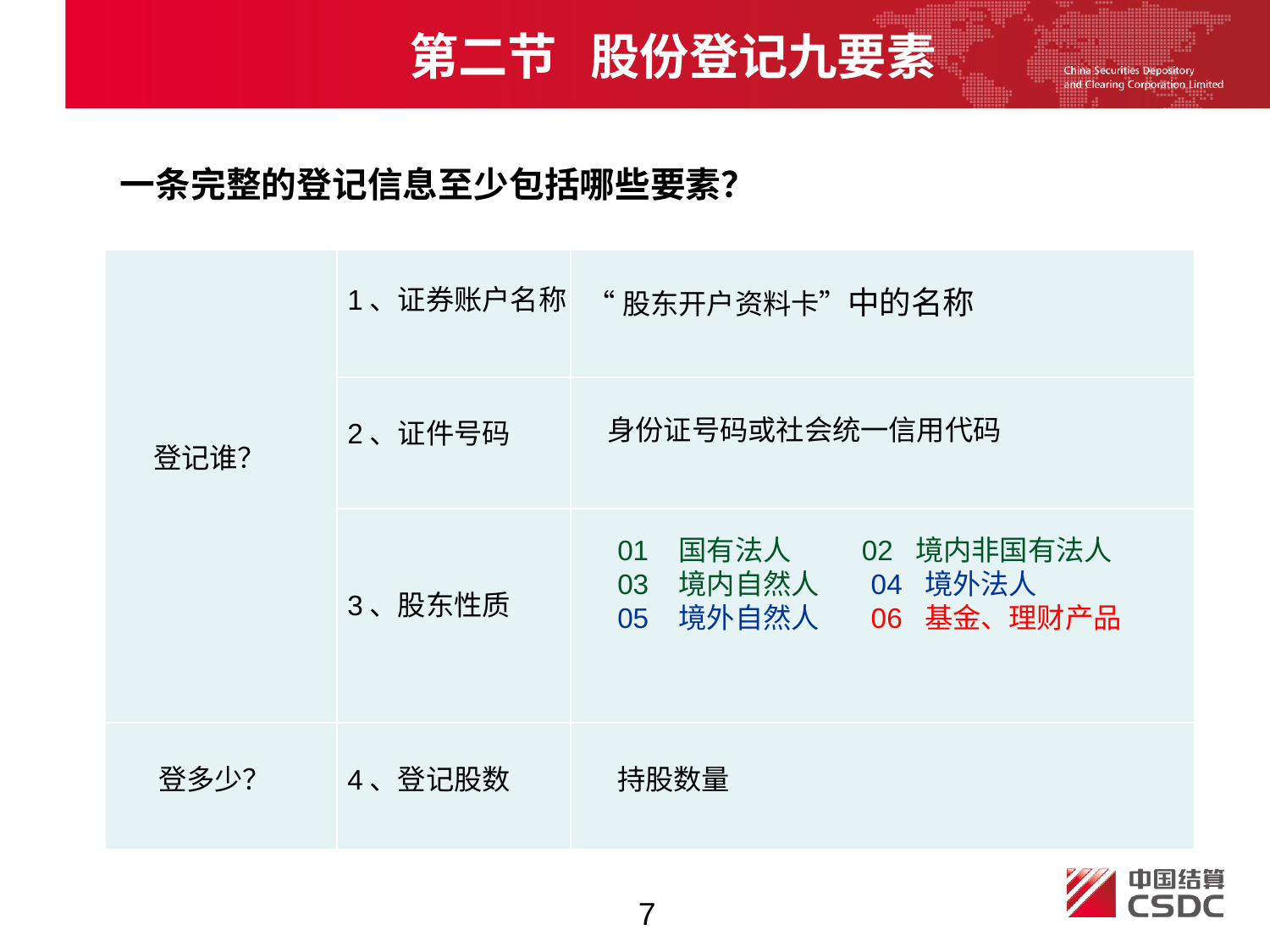

第二节   股份登记九要素
一条完整的登记信息至少包括哪些要素？
|  |  |  |
| --- | --- | --- |
|  |  |  |
|  |  |  |
|  |  |  |
1、证券账户名称
“股东开户资料卡”中的名称
身份证号码或社会统一信用代码
2、证件号码
登记谁？
01   国有法人          02  境内非国有法人
03   境内自然人       04  境外法人
05   境外自然人       06  基金、理财产品
3、股东性质
登多少？
4、登记股数
持股数量
7